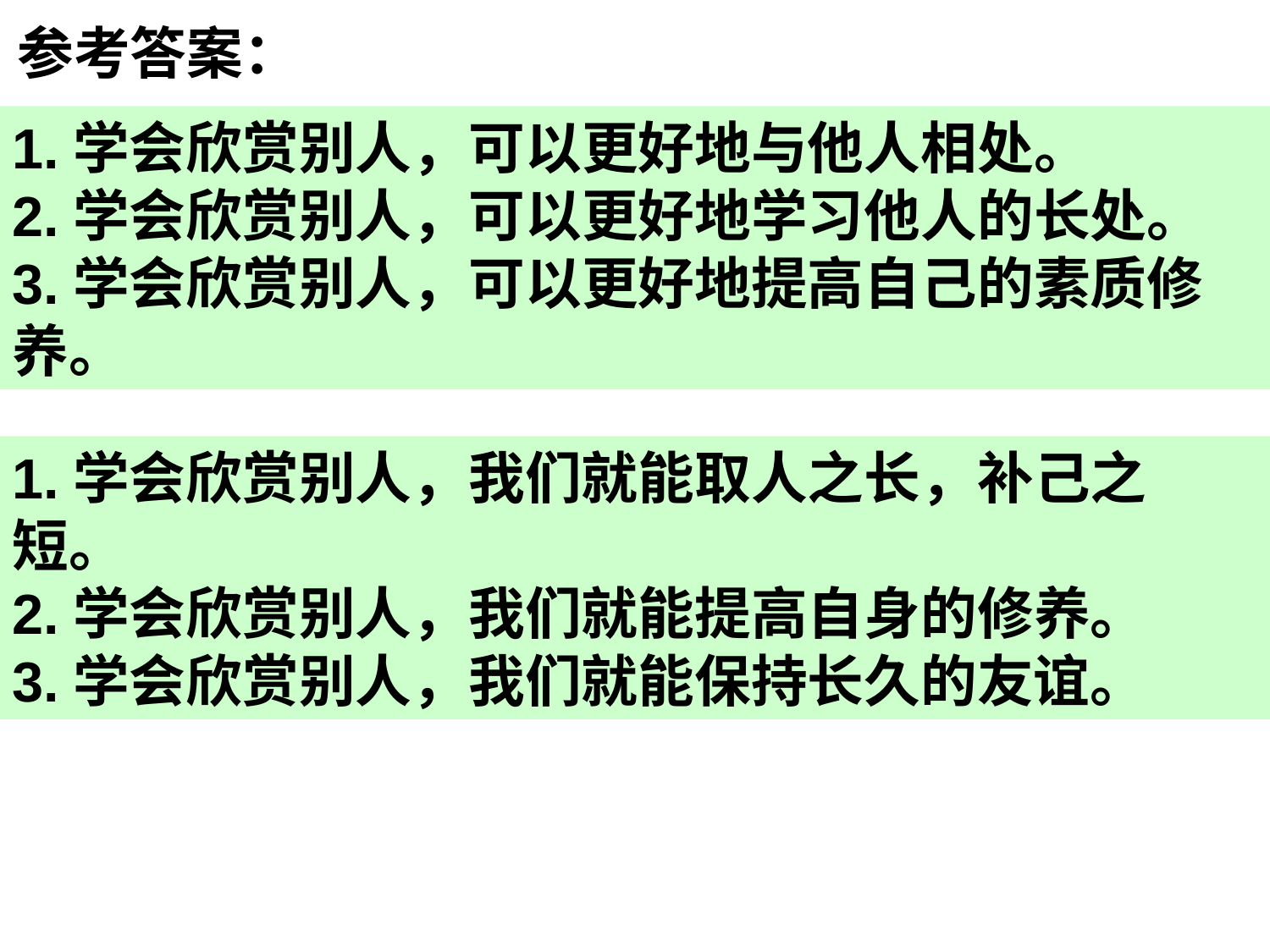

参考答案：

1.学会欣赏别人，可以更好地与他人相处。
2.学会欣赏别人，可以更好地学习他人的长处。
3.学会欣赏别人，可以更好地提高自己的素质修养。

1.学会欣赏别人，我们就能取人之长，补己之短。
2.学会欣赏别人，我们就能提高自身的修养。
3.学会欣赏别人，我们就能保持长久的友谊。